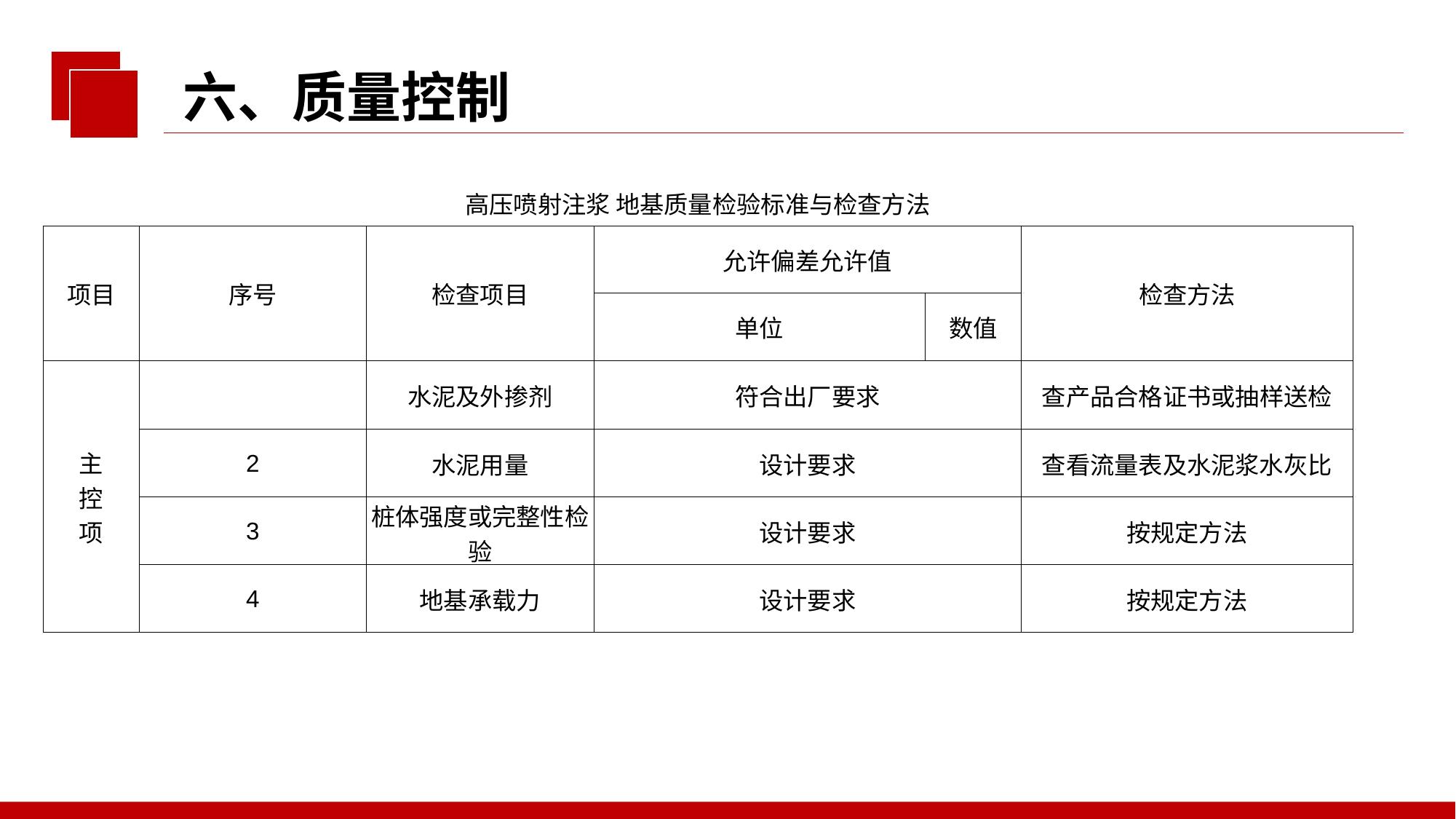

六、质量控制
| 高压喷射注浆 地基质量检验标准与检查方法 |  |  |  |  |  |
| --- | --- | --- | --- | --- | --- |
| 项目 | 序号 | 检查项目 | 允许偏差允许值 |  | 检查方法 |
|  |  |  | 单位 | 数值 |  |
| 主 控 项 |  | 水泥及外掺剂 | 符合出厂要求 |  | 查产品合格证书或抽样送检 |
|  | 2 | 水泥用量 | 设计要求 |  | 查看流量表及水泥浆水灰比 |
|  | 3 | 桩体强度或完整性检验 | 设计要求 |  | 按规定方法 |
|  | 4 | 地基承载力 | 设计要求 |  | 按规定方法 |